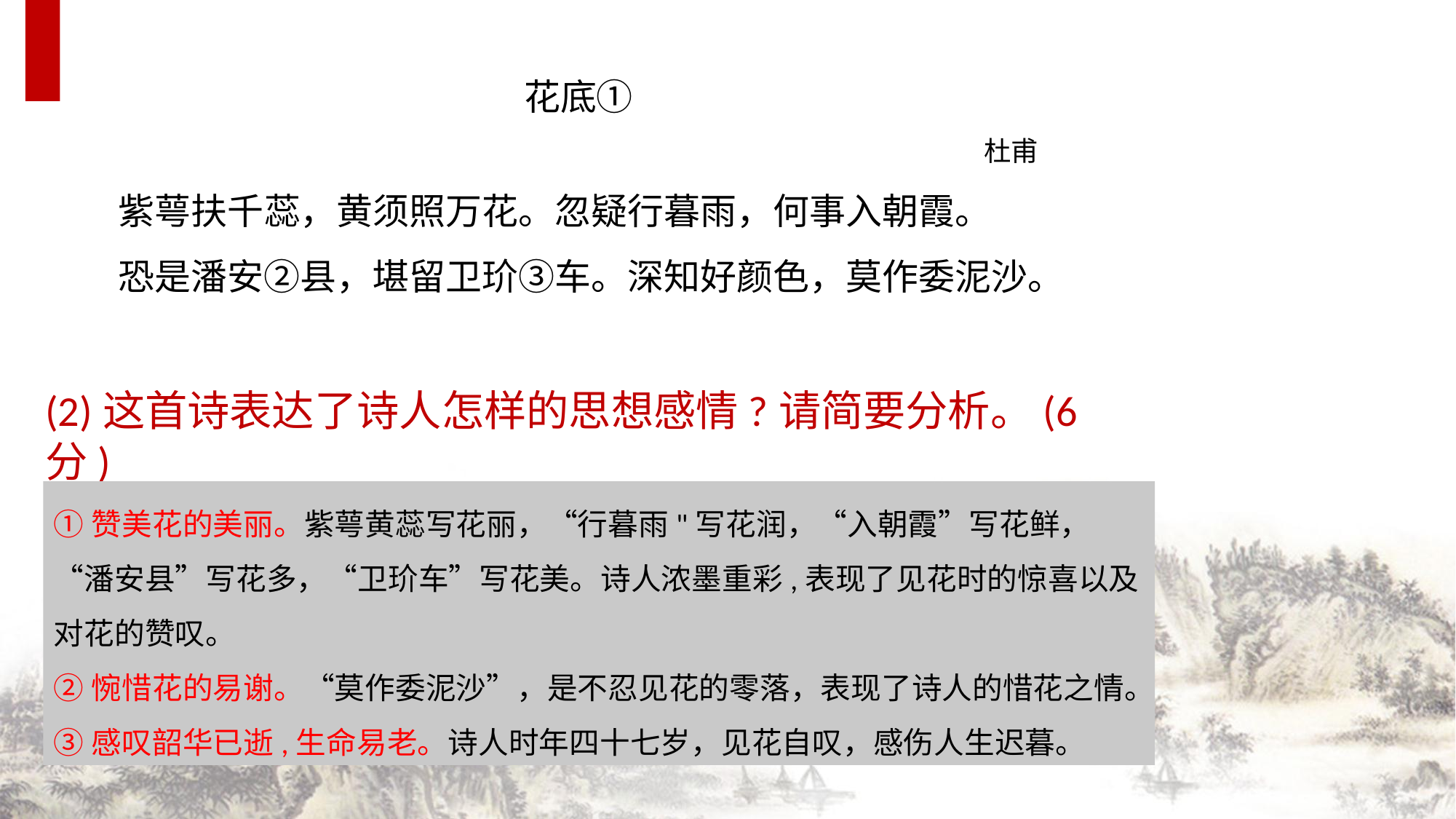

花底①
杜甫
紫萼扶千蕊，黄须照万花。忽疑行暮雨，何事入朝霞。
恐是潘安②县，堪留卫玠③车。深知好颜色，莫作委泥沙。
(2)这首诗表达了诗人怎样的思想感情?请简要分析。(6分)
①赞美花的美丽。紫萼黄蕊写花丽，“行暮雨"写花润，“入朝霞”写花鲜，“潘安县”写花多，“卫玠车”写花美。诗人浓墨重彩,表现了见花时的惊喜以及对花的赞叹。
②惋惜花的易谢。“莫作委泥沙”，是不忍见花的零落，表现了诗人的惜花之情。
③感叹韶华已逝,生命易老。诗人时年四十七岁，见花自叹，感伤人生迟暮。